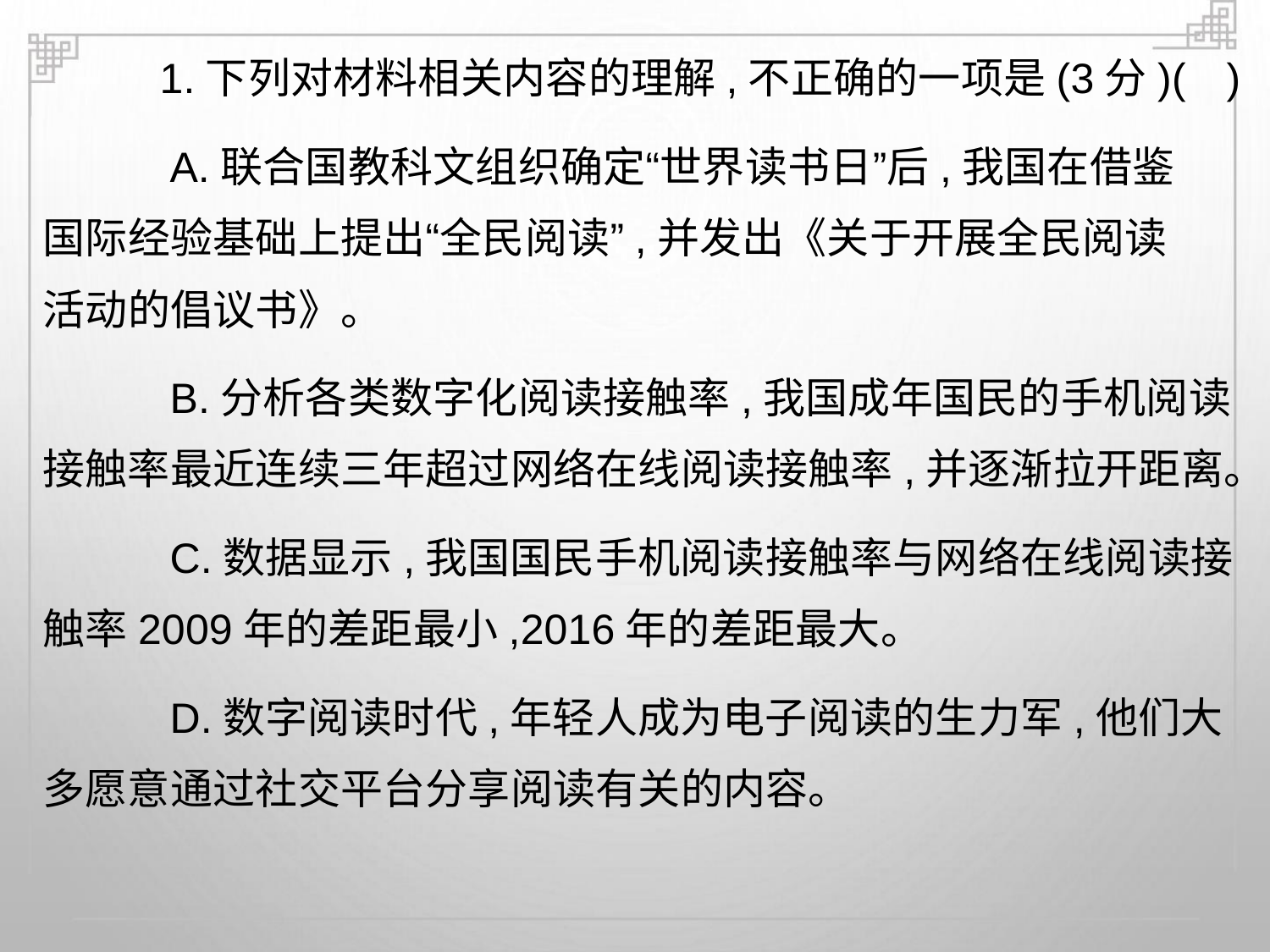

1.下列对材料相关内容的理解,不正确的一项是(3分)( )
A.联合国教科文组织确定“世界读书日”后,我国在借鉴
国际经验基础上提出“全民阅读”,并发出《关于开展全民阅读
活动的倡议书》。
B.分析各类数字化阅读接触率,我国成年国民的手机阅读
接触率最近连续三年超过网络在线阅读接触率,并逐渐拉开距离。
C.数据显示,我国国民手机阅读接触率与网络在线阅读接
触率2009年的差距最小,2016年的差距最大。
D.数字阅读时代,年轻人成为电子阅读的生力军,他们大
多愿意通过社交平台分享阅读有关的内容。